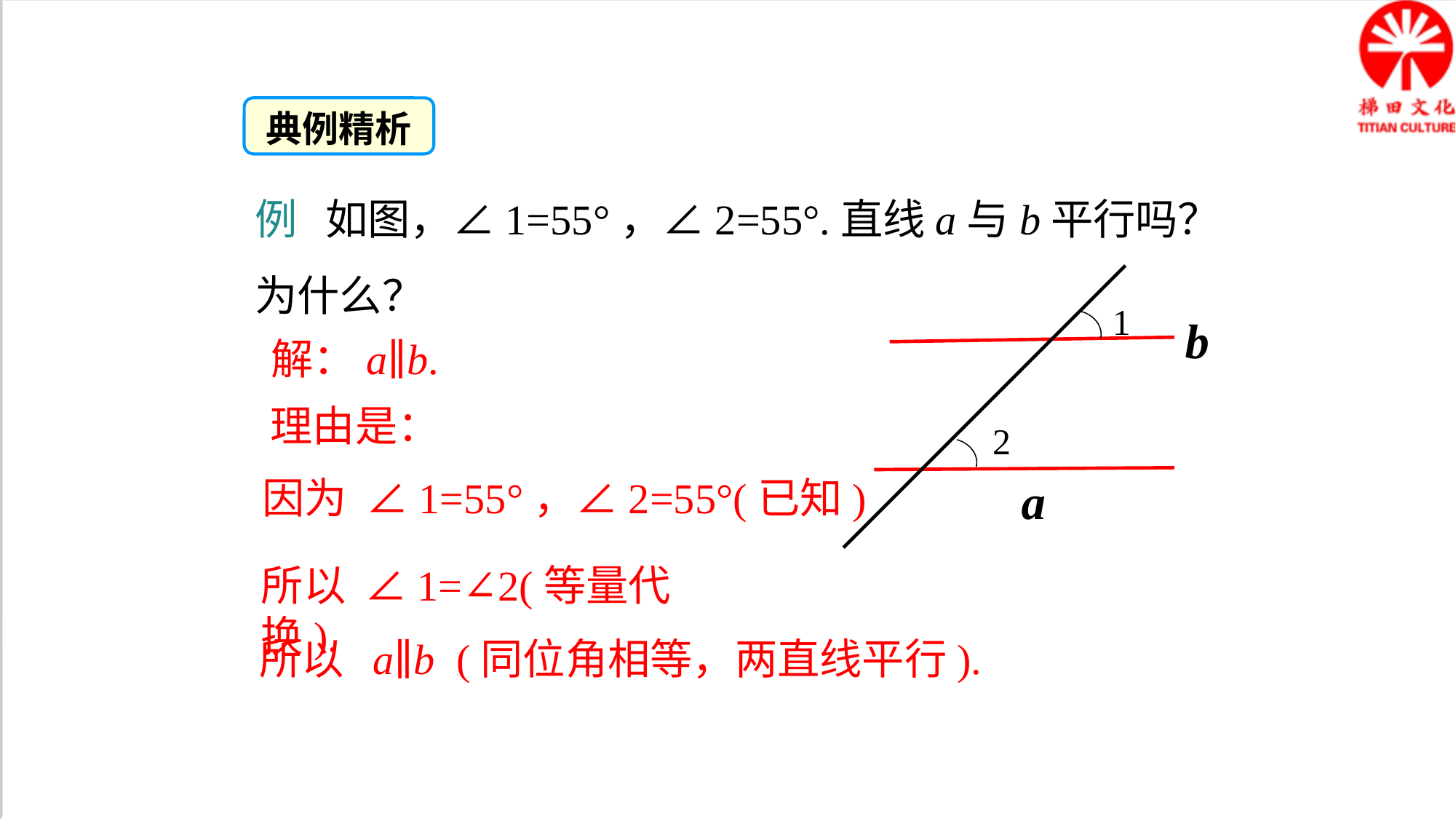

典例精析
例   如图，∠1=55°，∠2=55°.直线a与b平行吗？为什么？

1
b

2
a

解：a∥b.
理由是：
因为  ∠1=55°，∠2=55°(已知)
所以  ∠1=∠2(等量代换).
所以  a∥b  (同位角相等，两直线平行).